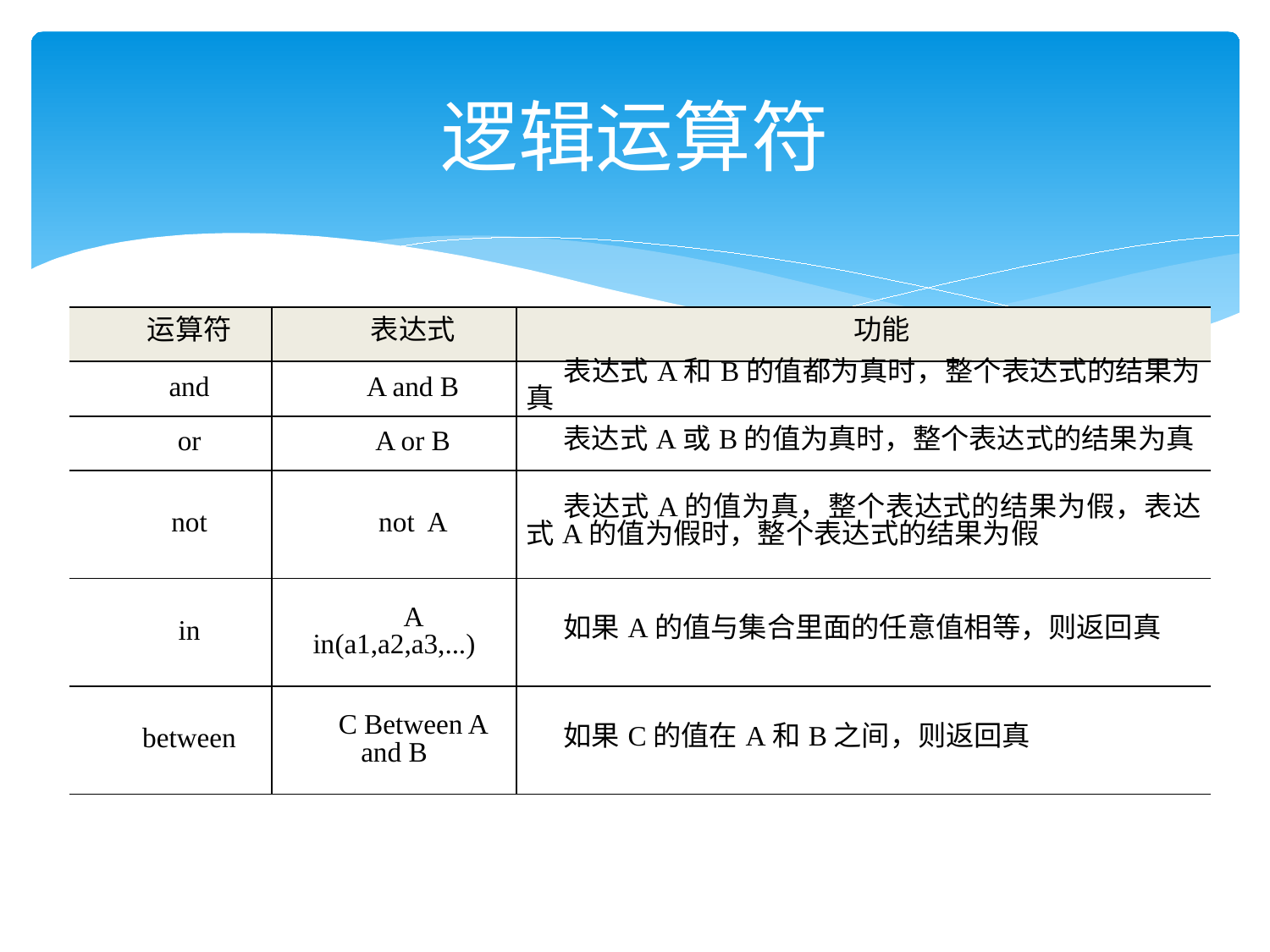

# 逻辑运算符
| 运算符 | 表达式 | 功能 |
| --- | --- | --- |
| and | A and B | 表达式A和B的值都为真时，整个表达式的结果为真 |
| or | A or B | 表达式A或B的值为真时，整个表达式的结果为真 |
| not | not A | 表达式A的值为真，整个表达式的结果为假，表达式A的值为假时，整个表达式的结果为假 |
| in | A in(a1,a2,a3,...) | 如果A的值与集合里面的任意值相等，则返回真 |
| between | C Between A and B | 如果C的值在A和B之间，则返回真 |